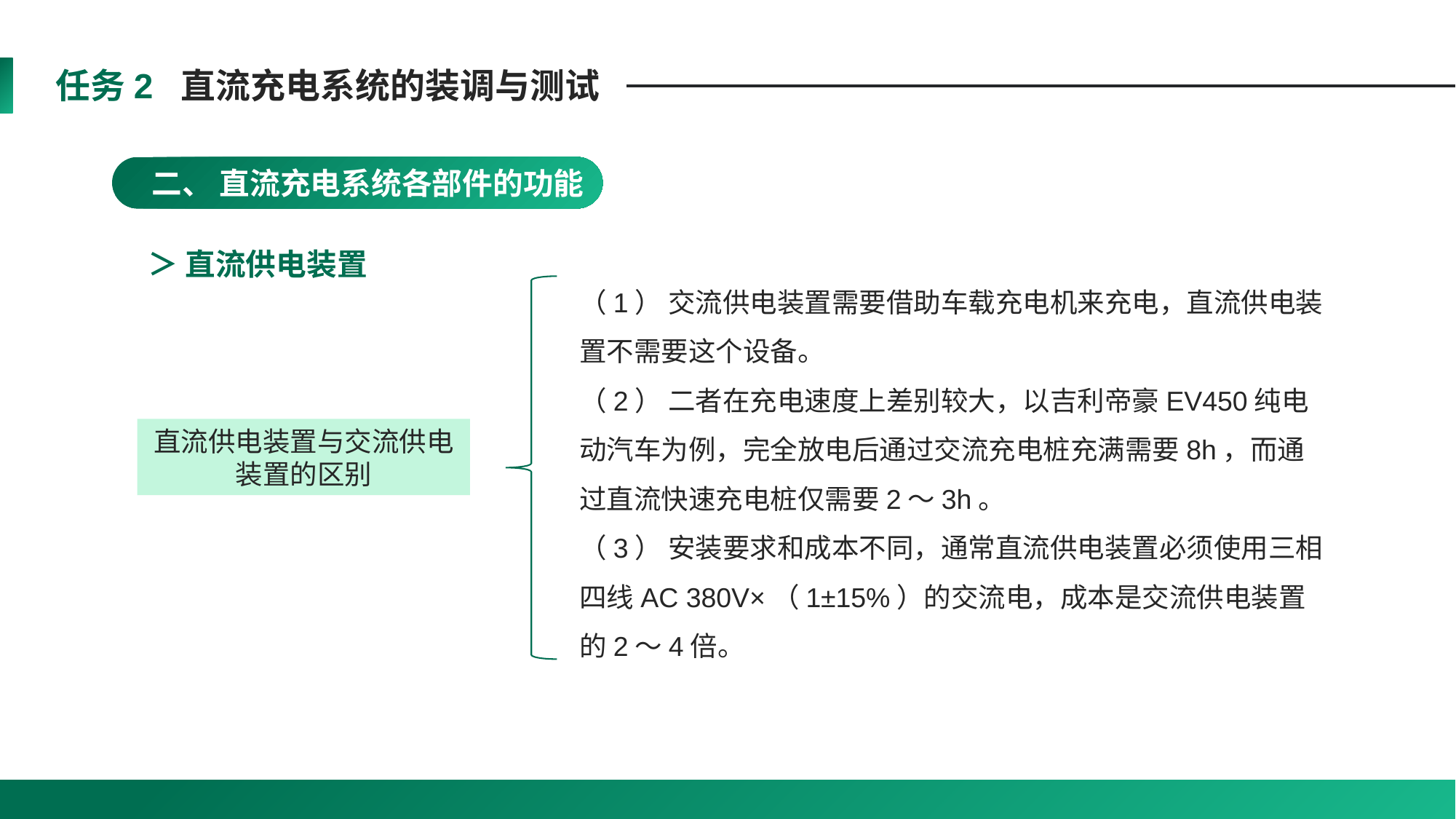

任务2  直流充电系统的装调与测试
  二、 直流充电系统各部件的功能
＞ 直流供电装置
（1） 交流供电装置需要借助车载充电机来充电，直流供电装置不需要这个设备。
（2） 二者在充电速度上差别较大，以吉利帝豪EV450纯电动汽车为例，完全放电后通过交流充电桩充满需要8h，而通过直流快速充电桩仅需要2～3h。
（3） 安装要求和成本不同，通常直流供电装置必须使用三相四线AC 380V×（1±15%）的交流电，成本是交流供电装置的2～4倍。

直流供电装置与交流供电装置的区别